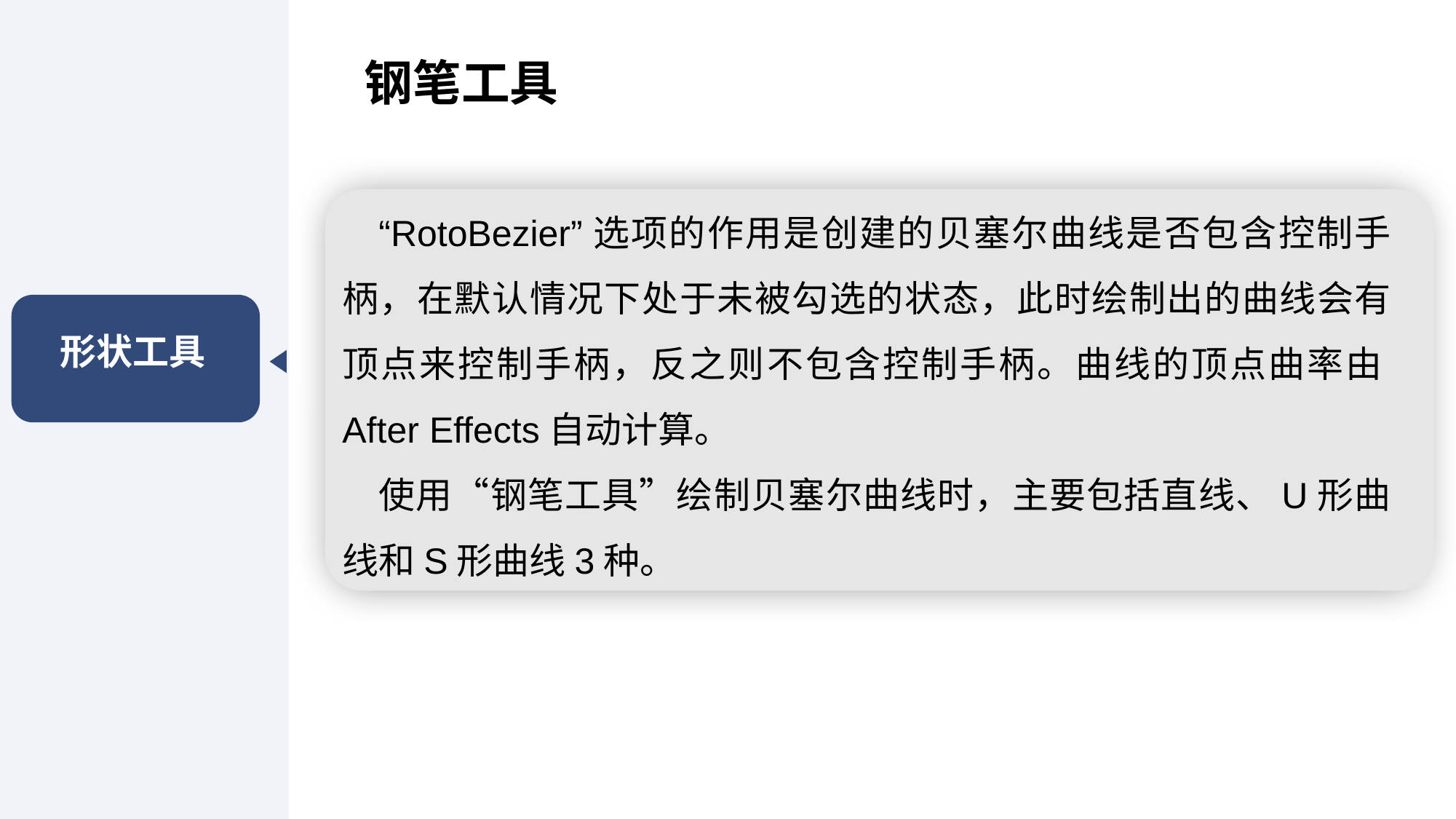

钢笔工具
“RotoBezier”选项的作用是创建的贝塞尔曲线是否包含控制手柄，在默认情况下处于未被勾选的状态，此时绘制出的曲线会有顶点来控制手柄，反之则不包含控制手柄。曲线的顶点曲率由After Effects自动计算。
使用“钢笔工具”绘制贝塞尔曲线时，主要包括直线、U形曲线和S形曲线3种。

形状工具